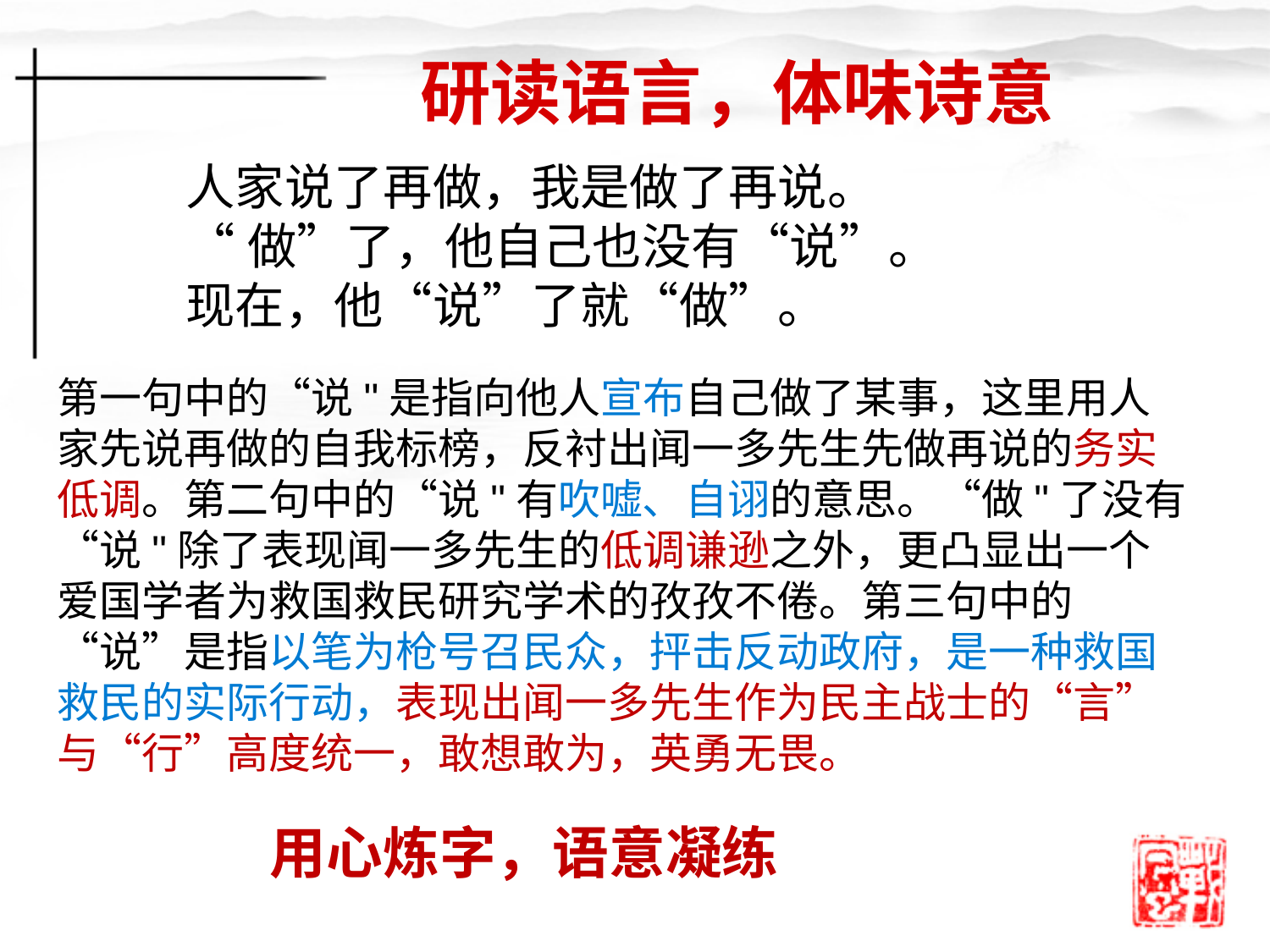

研读语言，体味诗意
人家说了再做，我是做了再说。
“做”了，他自己也没有“说”。
现在，他“说”了就“做”。
第一句中的“说"是指向他人宣布自己做了某事，这里用人家先说再做的自我标榜，反衬出闻一多先生先做再说的务实低调。第二句中的“说"有吹嘘、自诩的意思。“做"了没有“说"除了表现闻一多先生的低调谦逊之外，更凸显出一个爱国学者为救国救民研究学术的孜孜不倦。第三句中的“说”是指以笔为枪号召民众，抨击反动政府，是一种救国救民的实际行动，表现出闻一多先生作为民主战士的“言”与“行”高度统一，敢想敢为，英勇无畏。
用心炼字，语意凝练